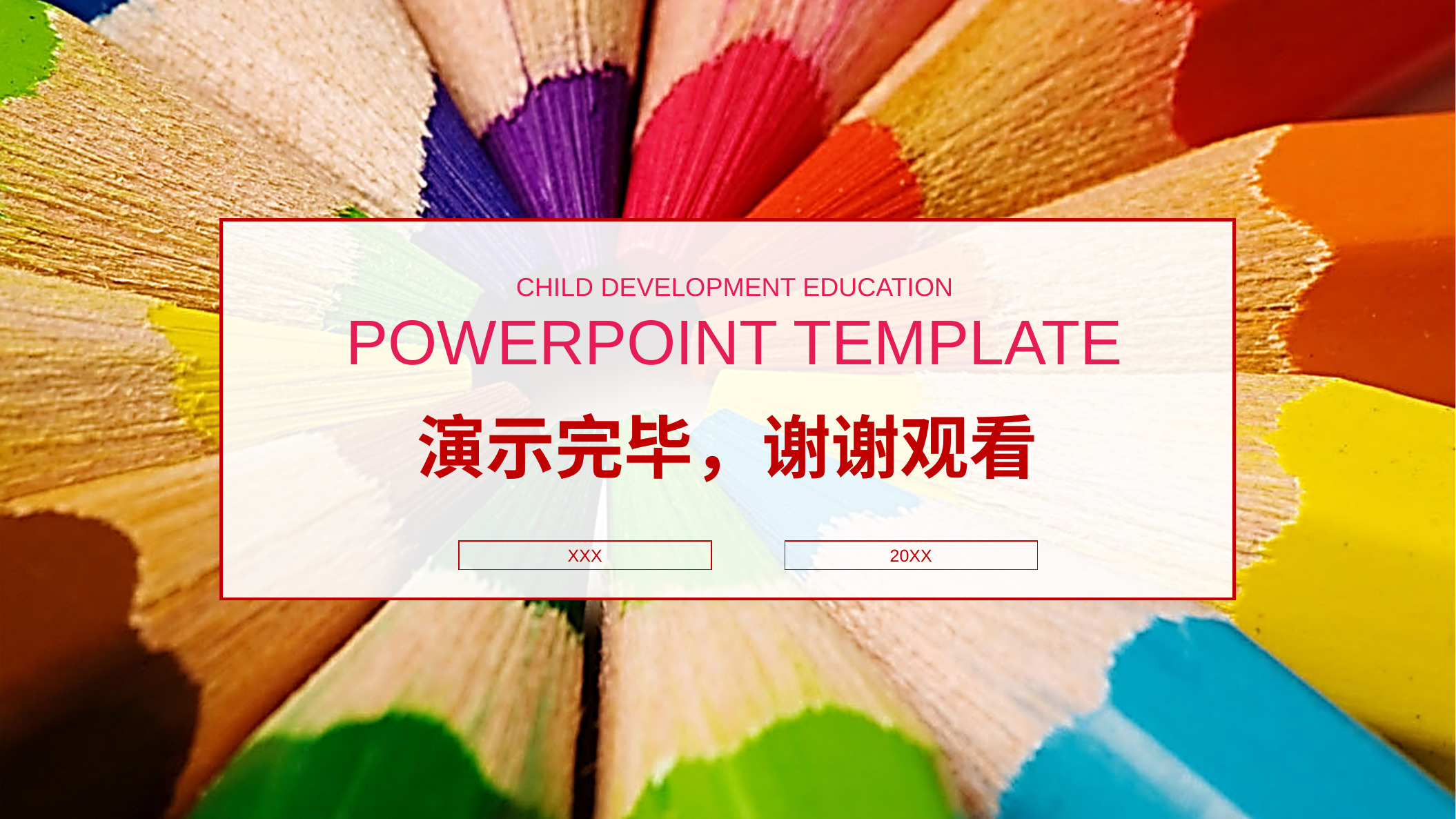

Child development education powerpoint template
演示完毕，谢谢观看
20XX
XXX